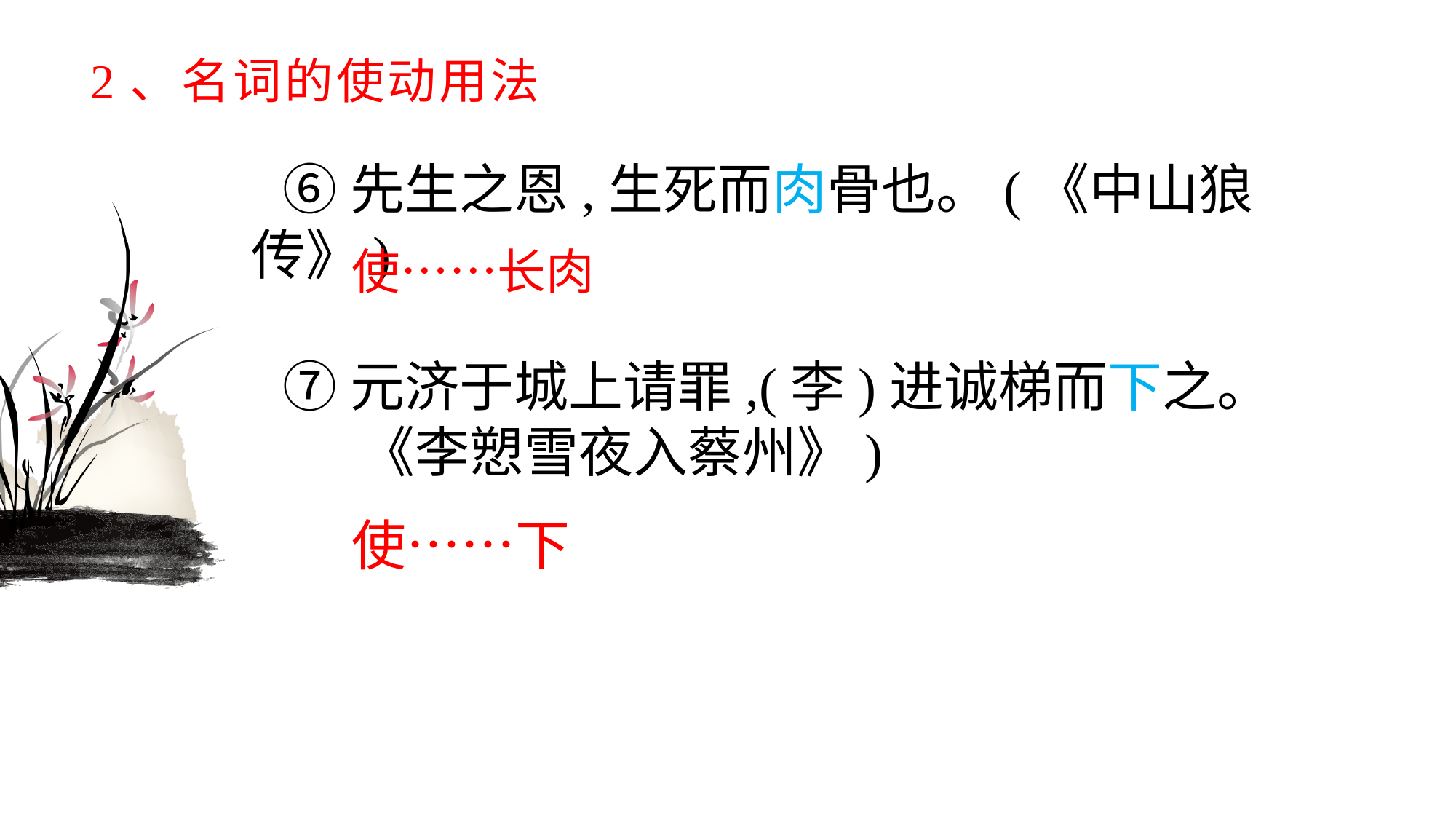

# 2、名词的使动用法
⑥先生之恩,生死而肉骨也。(《中山狼传》)
使……长肉
⑦元济于城上请罪,(李)进诚梯而下之。          《李愬雪夜入蔡州》)
使……下